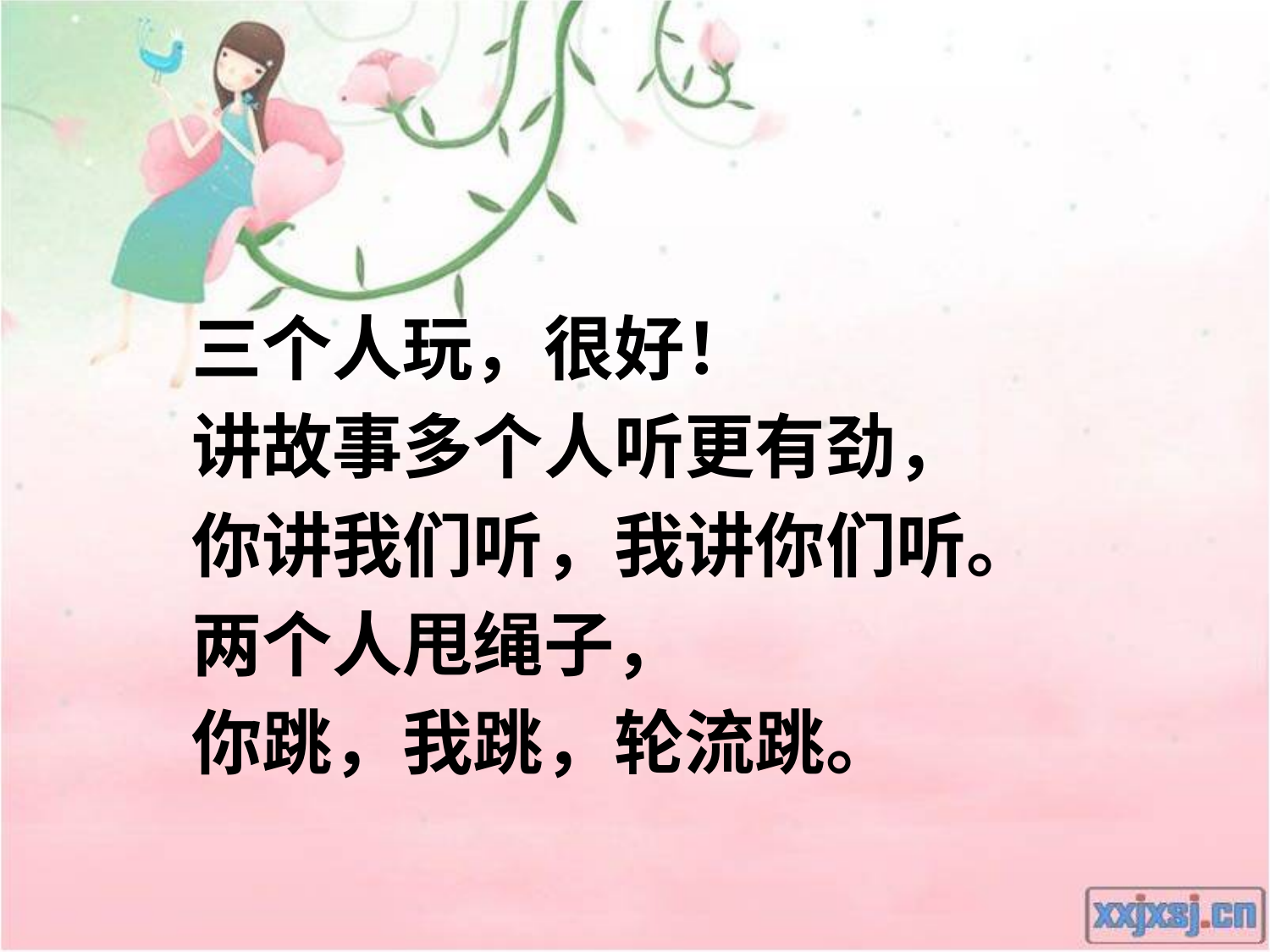

三个人玩，很好！
讲故事多个人听更有劲，
你讲我们听，我讲你们听。
两个人甩绳子，
你跳，我跳，轮流跳。